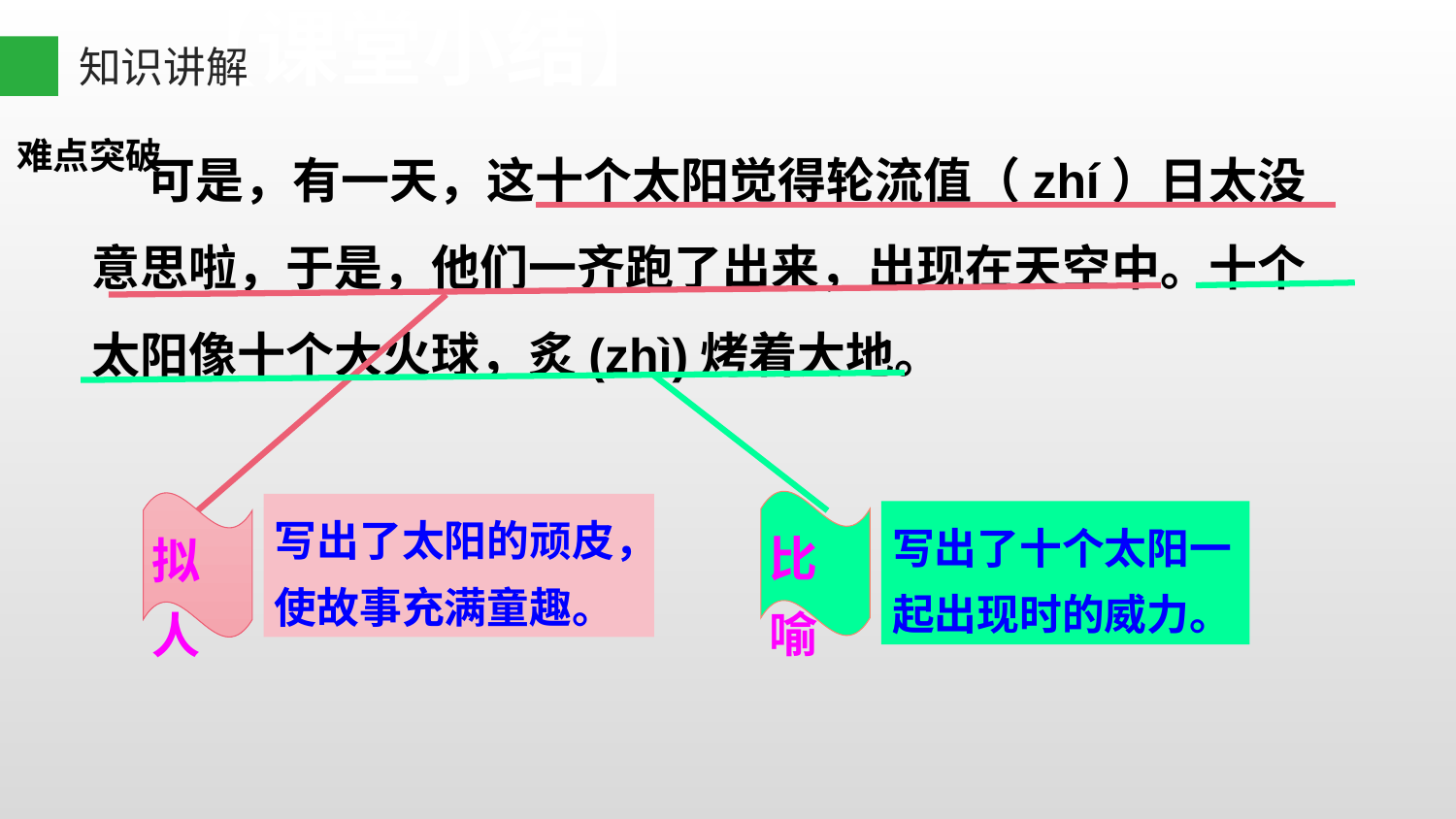

【课堂小结】
知识讲解

    可是，有一天，这十个太阳觉得轮流值（zhí）日太没意思啦，于是，他们一齐跑了出来，出现在天空中。十个太阳像十个大火球，炙(zhì)烤着大地。
难点突破

比喻

拟人
写出了太阳的顽皮，使故事充满童趣。
写出了十个太阳一起出现时的威力。